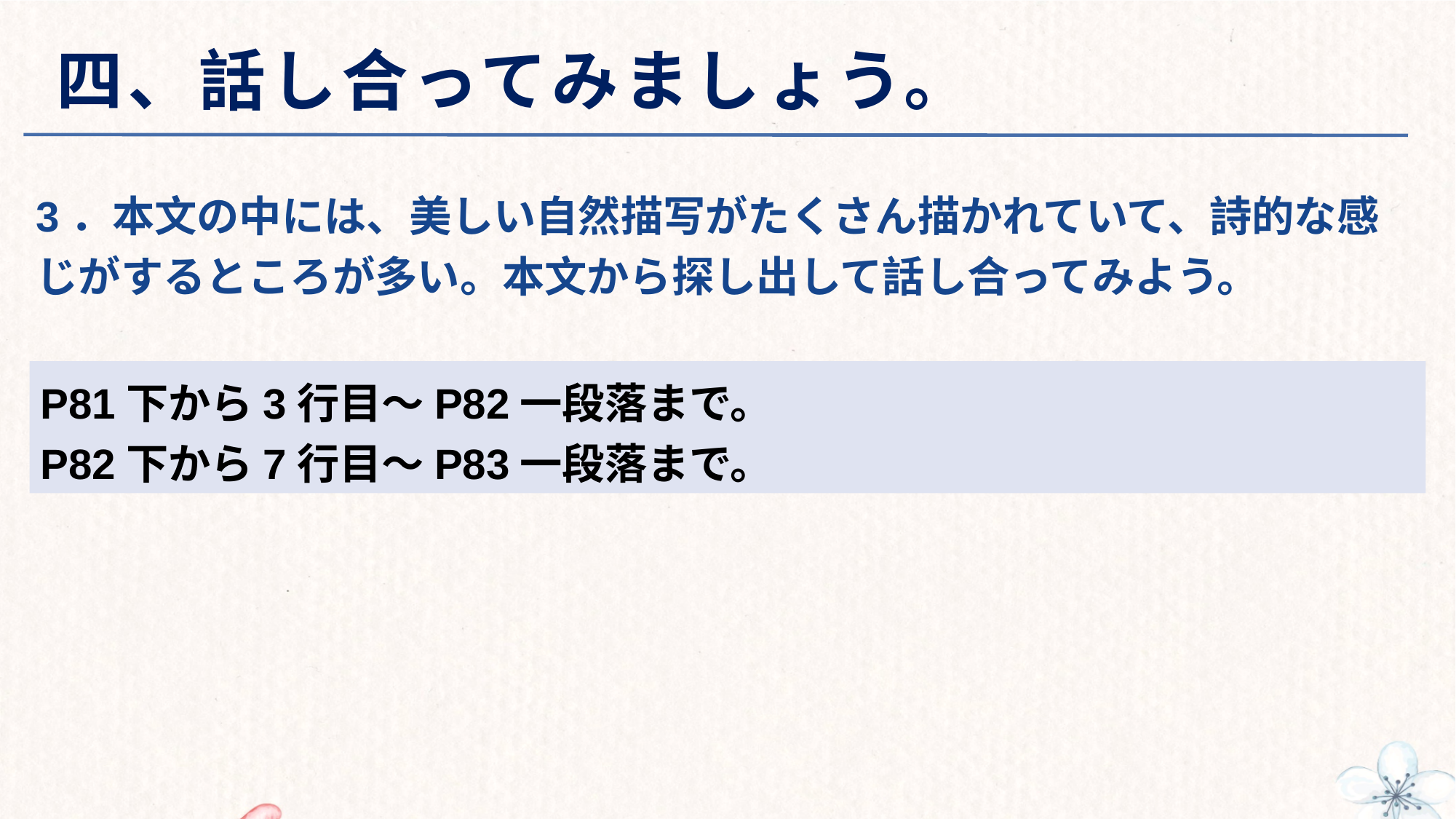

# 四、話し合ってみましょう。
3．本文の中には、美しい自然描写がたくさん描かれていて、詩的な感じがするところが多い。本文から探し出して話し合ってみよう。
P81下から3行目～P82一段落まで。
P82下から7行目～P83一段落まで。